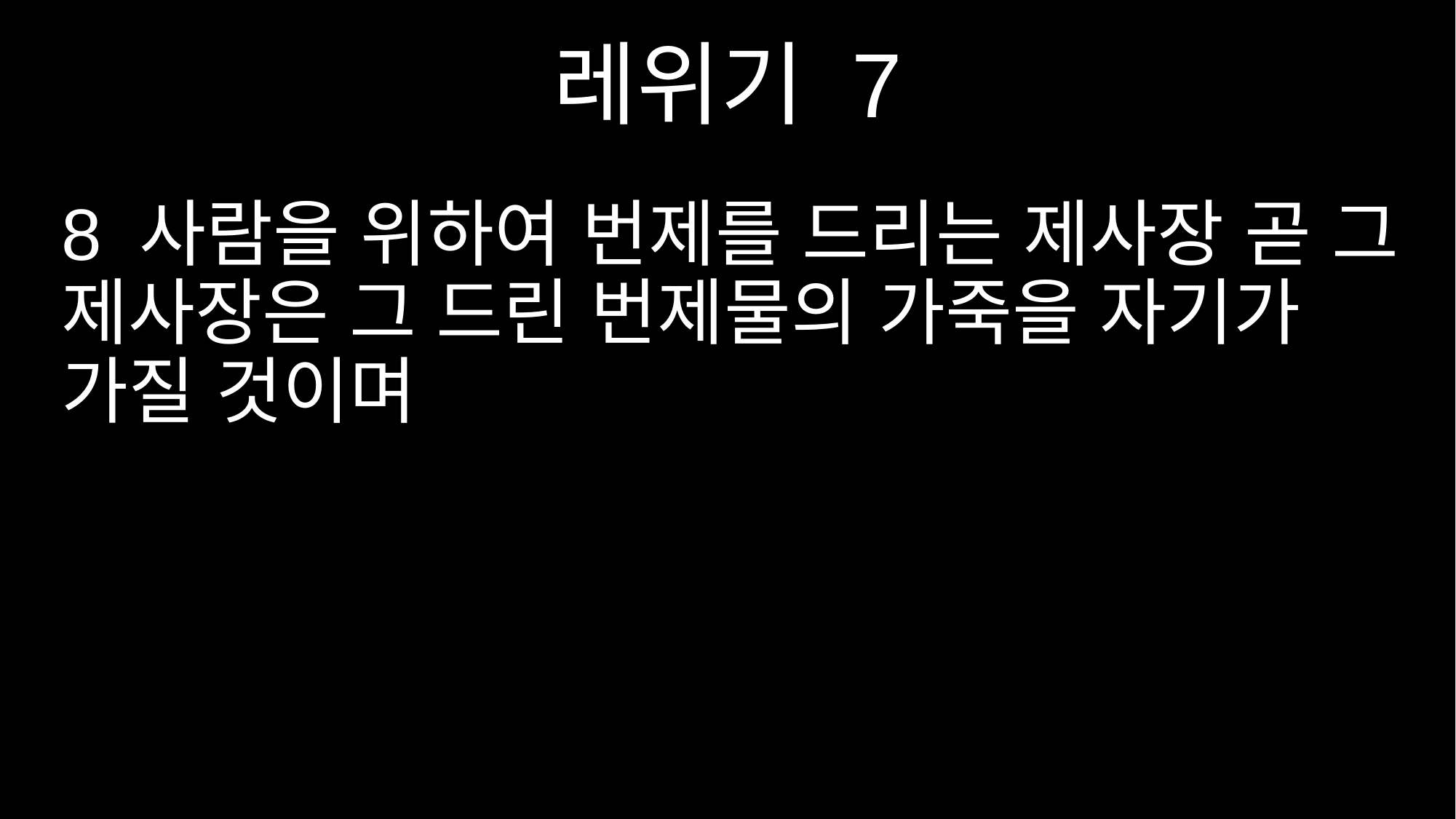

레위기 7
8 사람을 위하여 번제를 드리는 제사장 곧 그 제사장은 그 드린 번제물의 가죽을 자기가 가질 것이며